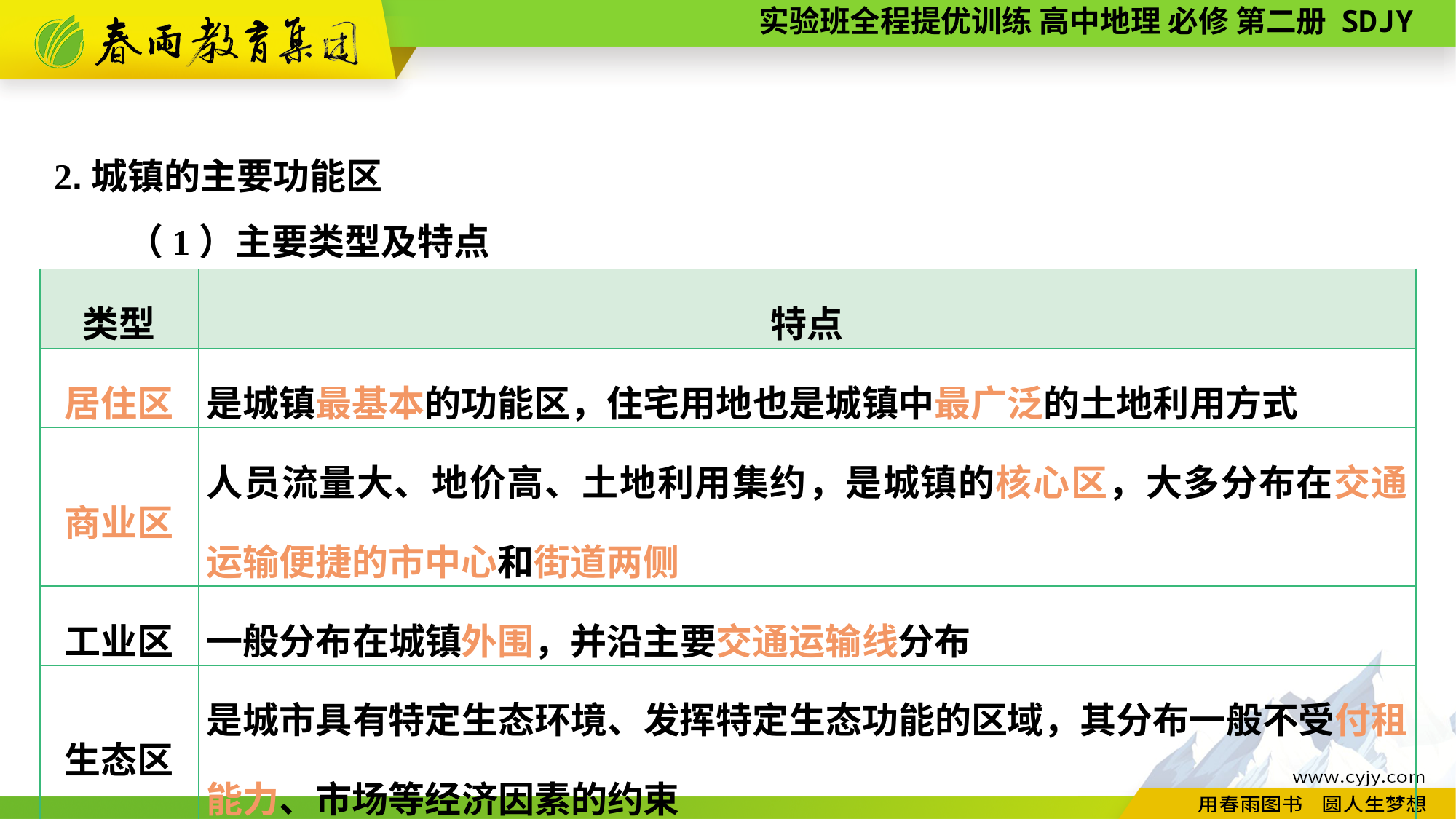

2.城镇的主要功能区
　　（1）主要类型及特点
| 类型 | 特点 |
| --- | --- |
| 居住区 | 是城镇最基本的功能区，住宅用地也是城镇中最广泛的土地利用方式 |
| 商业区 | 人员流量大、地价高、土地利用集约，是城镇的核心区，大多分布在交通运输便捷的市中心和街道两侧 |
| 工业区 | 一般分布在城镇外围，并沿主要交通运输线分布 |
| 生态区 | 是城市具有特定生态环境、发挥特定生态功能的区域，其分布一般不受付租能力、市场等经济因素的约束 |